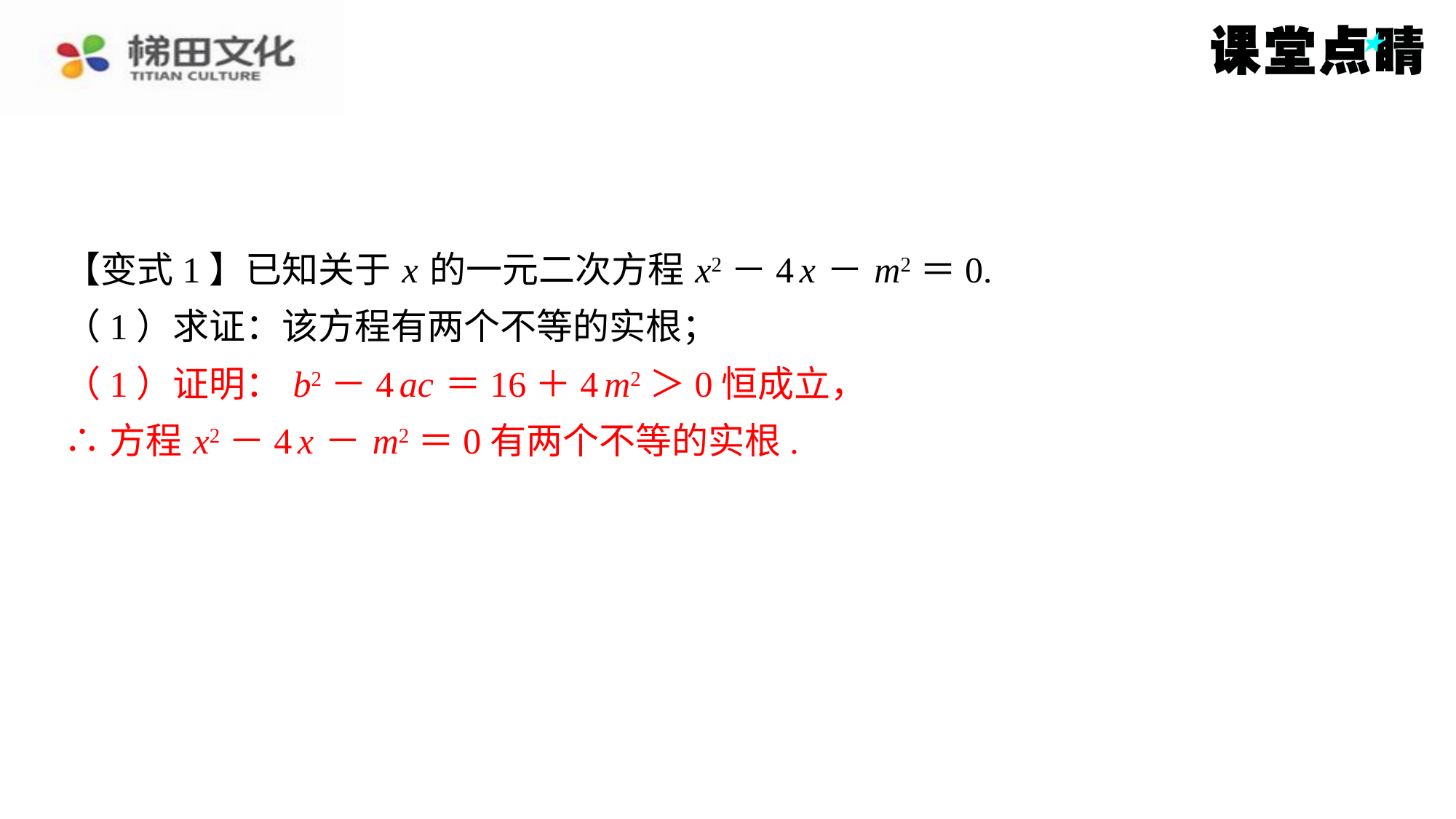

【变式1】已知关于 x 的一元二次方程 x2－4 x － m2＝0.
（1）求证：该方程有两个不等的实根；
（1）证明： b2－4 ac ＝16＋4 m2＞0恒成立，
（1）证明： b2－4 ac ＝16＋4 m2＞0恒成立，
∴方程 x2－4 x － m2＝0有两个不等的实根.
∴方程 x2－4 x － m2＝0有两个不等的实根.